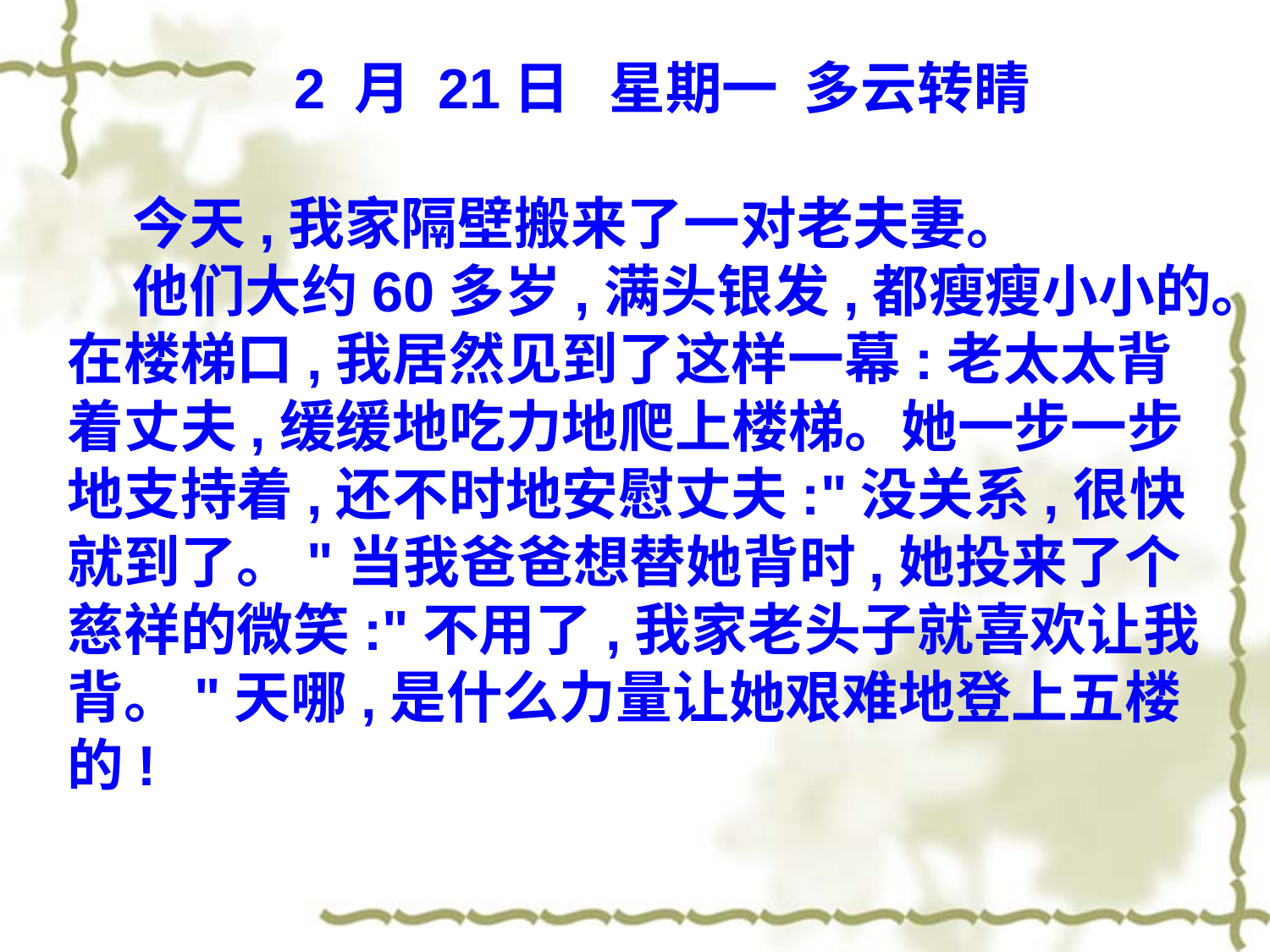

2 月 21日   星期一  多云转睛

    今天,我家隔壁搬来了一对老夫妻。
    他们大约60多岁,满头银发,都瘦瘦小小的。在楼梯口,我居然见到了这样一幕:老太太背着丈夫,缓缓地吃力地爬上楼梯。她一步一步地支持着,还不时地安慰丈夫:"没关系,很快就到了。"当我爸爸想替她背时,她投来了个慈祥的微笑:"不用了,我家老头子就喜欢让我背。"天哪,是什么力量让她艰难地登上五楼的!

115